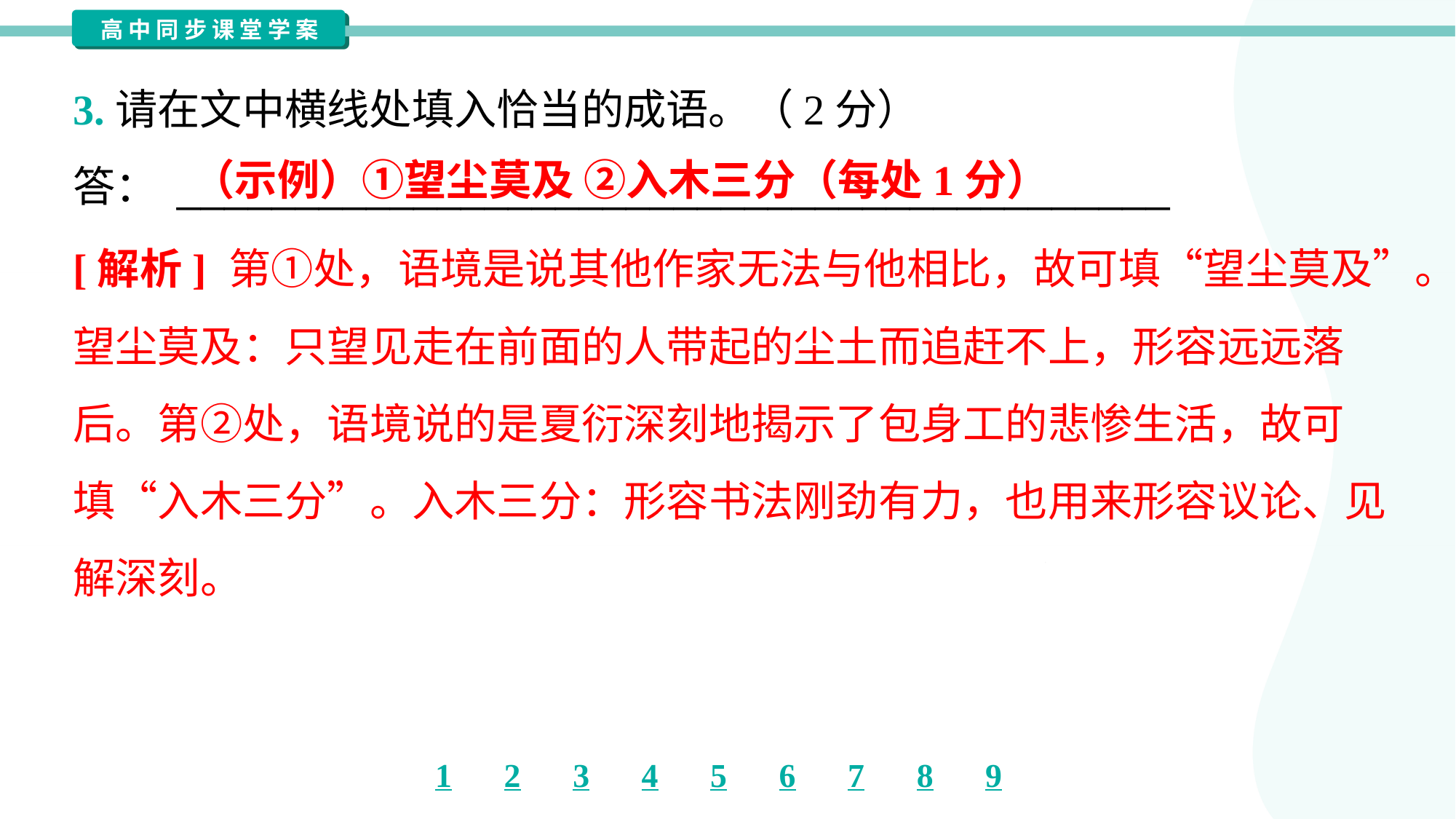

3.请在文中横线处填入恰当的成语。（2分）
答： __________________________________________
（示例）①望尘莫及 ②入木三分（每处1分）
[解析] 第①处，语境是说其他作家无法与他相比，故可填“望尘莫及”。
望尘莫及：只望见走在前面的人带起的尘土而追赶不上，形容远远落
后。第②处，语境说的是夏衍深刻地揭示了包身工的悲惨生活，故可
填“入木三分”。入木三分：形容书法刚劲有力，也用来形容议论、见
解深刻。